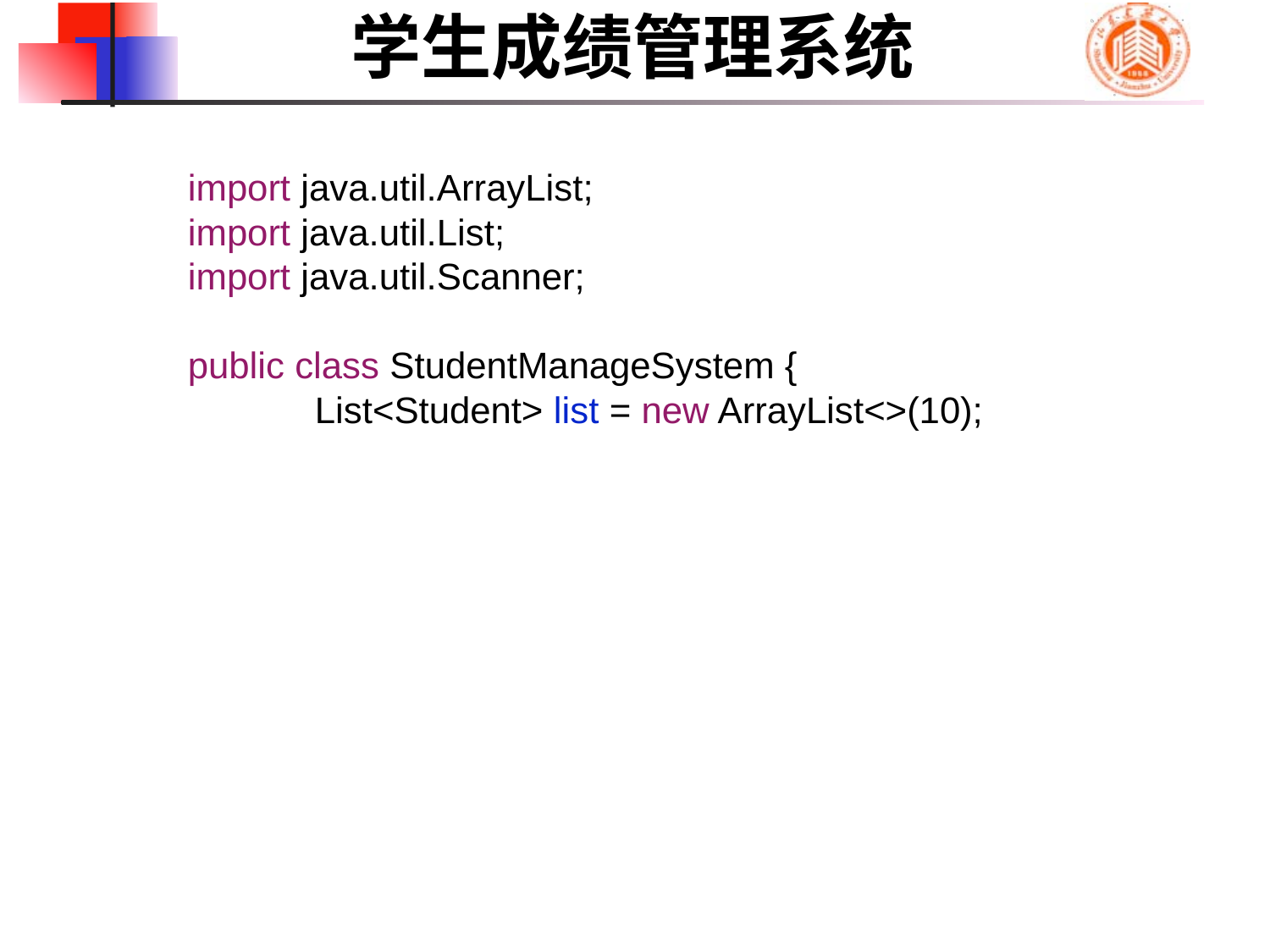

学生成绩管理系统
import java.util.ArrayList;
import java.util.List;
import java.util.Scanner;

public class StudentManageSystem {
	List<Student> list = new ArrayList<>(10);